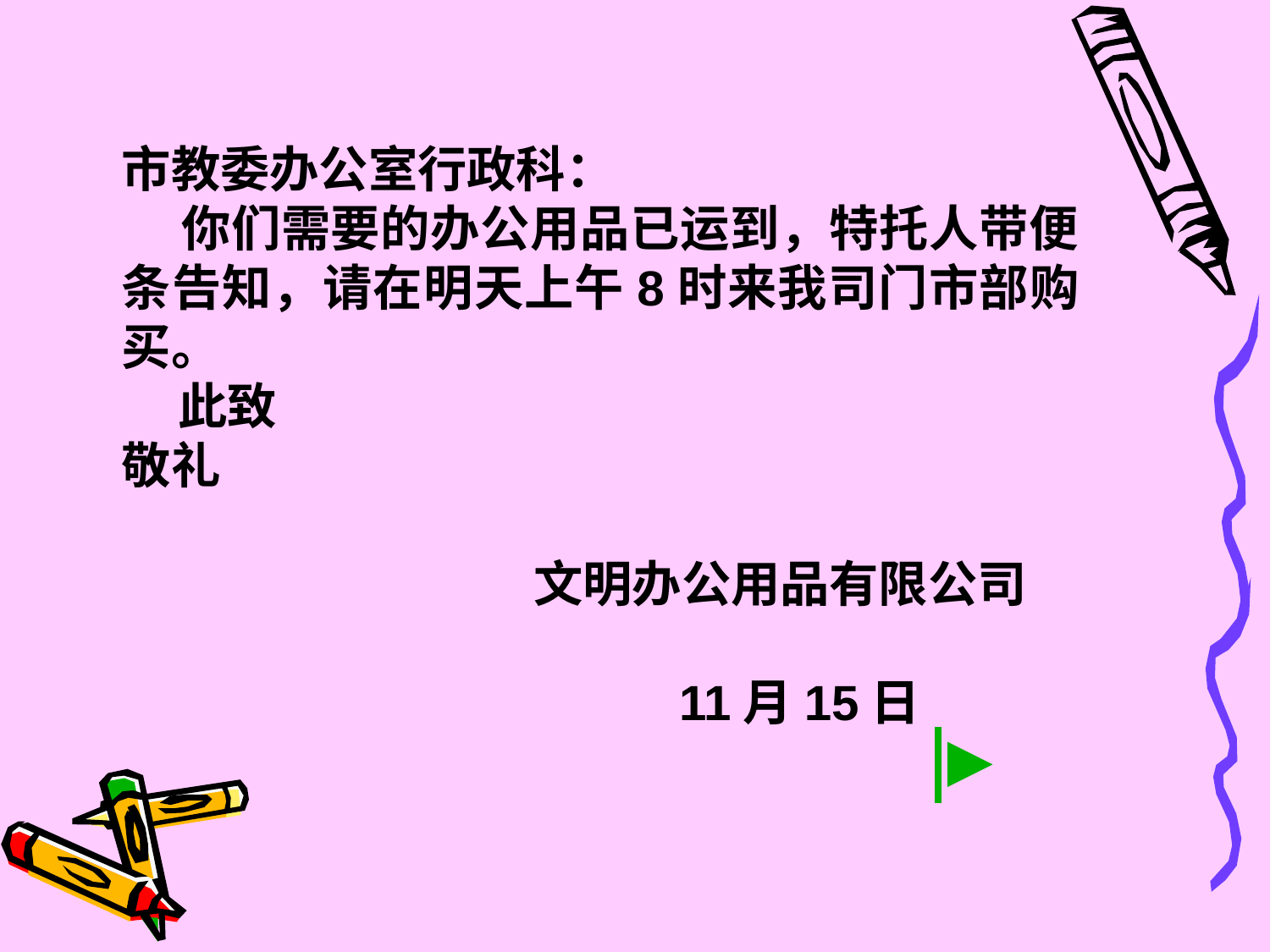

市教委办公室行政科：
    你们需要的办公用品已运到，特托人带便条告知，请在明天上午8时来我司门市部购买。
    此致
敬礼
                                                                                                                     文明办公用品有限公司
                                                                                                   11月15日
▲